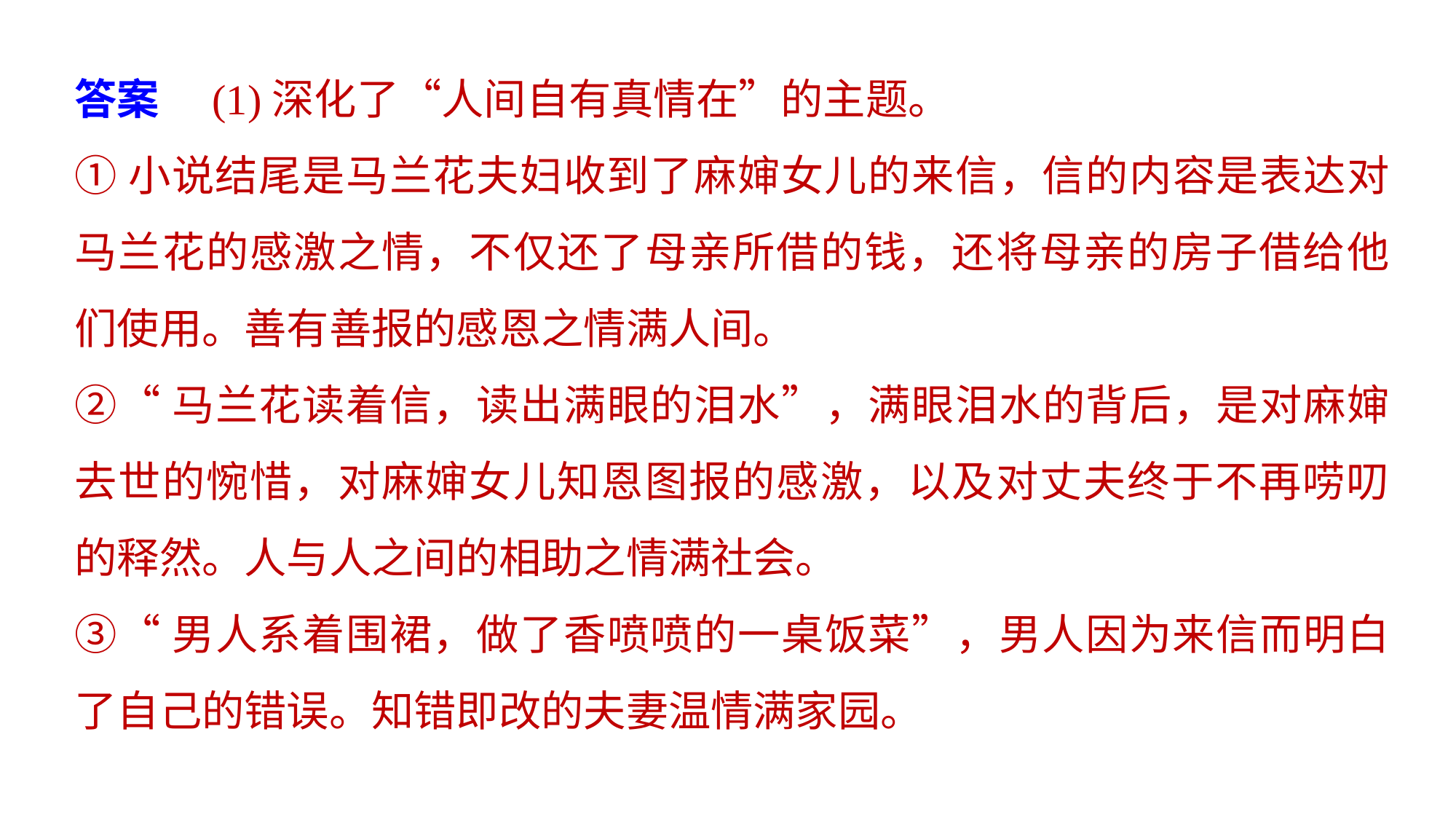

答案　(1)深化了“人间自有真情在”的主题。
①小说结尾是马兰花夫妇收到了麻婶女儿的来信，信的内容是表达对马兰花的感激之情，不仅还了母亲所借的钱，还将母亲的房子借给他们使用。善有善报的感恩之情满人间。
②“马兰花读着信，读出满眼的泪水”，满眼泪水的背后，是对麻婶去世的惋惜，对麻婶女儿知恩图报的感激，以及对丈夫终于不再唠叨的释然。人与人之间的相助之情满社会。
③“男人系着围裙，做了香喷喷的一桌饭菜”，男人因为来信而明白了自己的错误。知错即改的夫妻温情满家园。